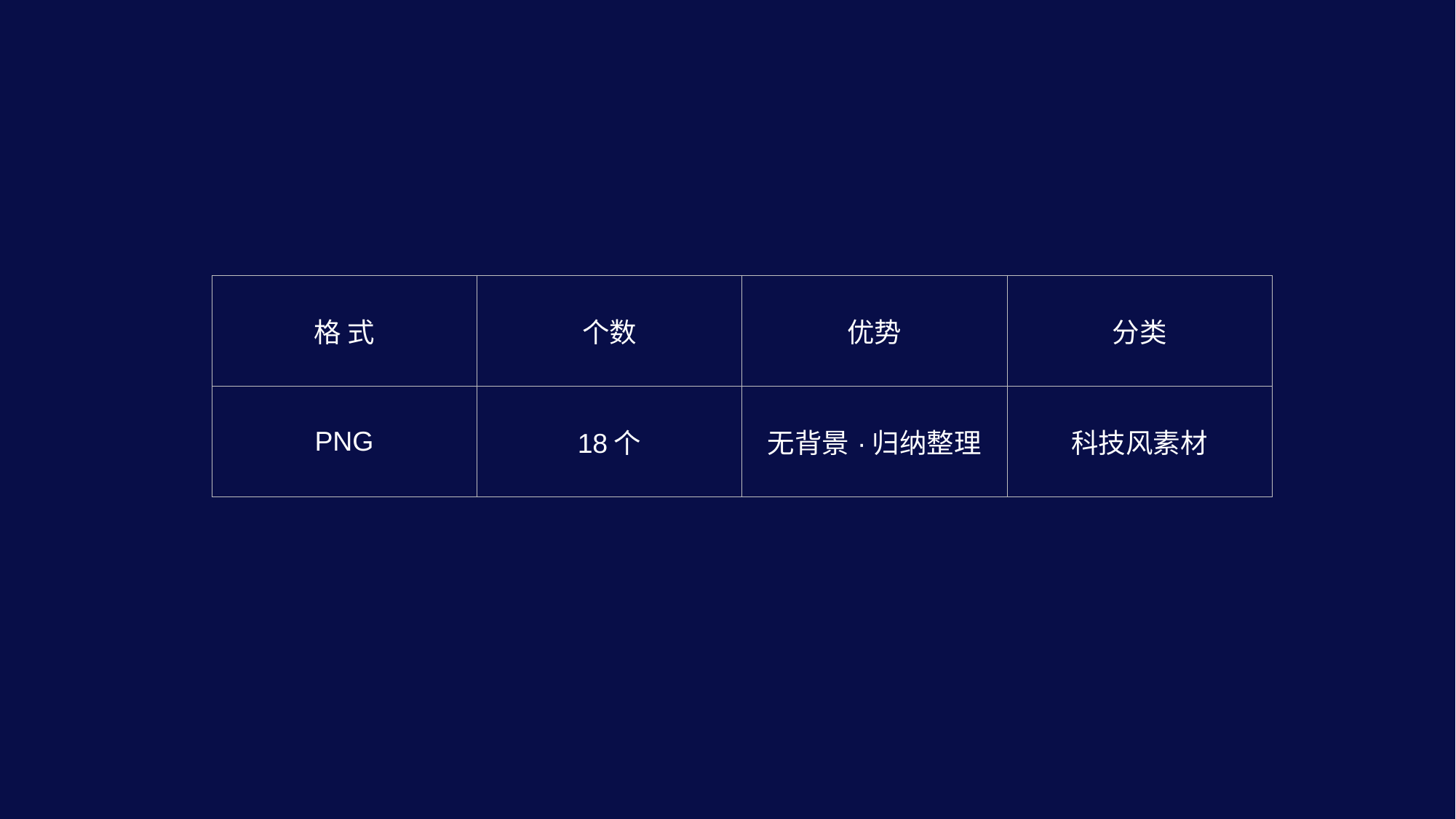

| 格 式 | 个数 | 优势 | 分类 |
| --- | --- | --- | --- |
| PNG | 18个 | 无背景·归纳整理 | 科技风素材 |